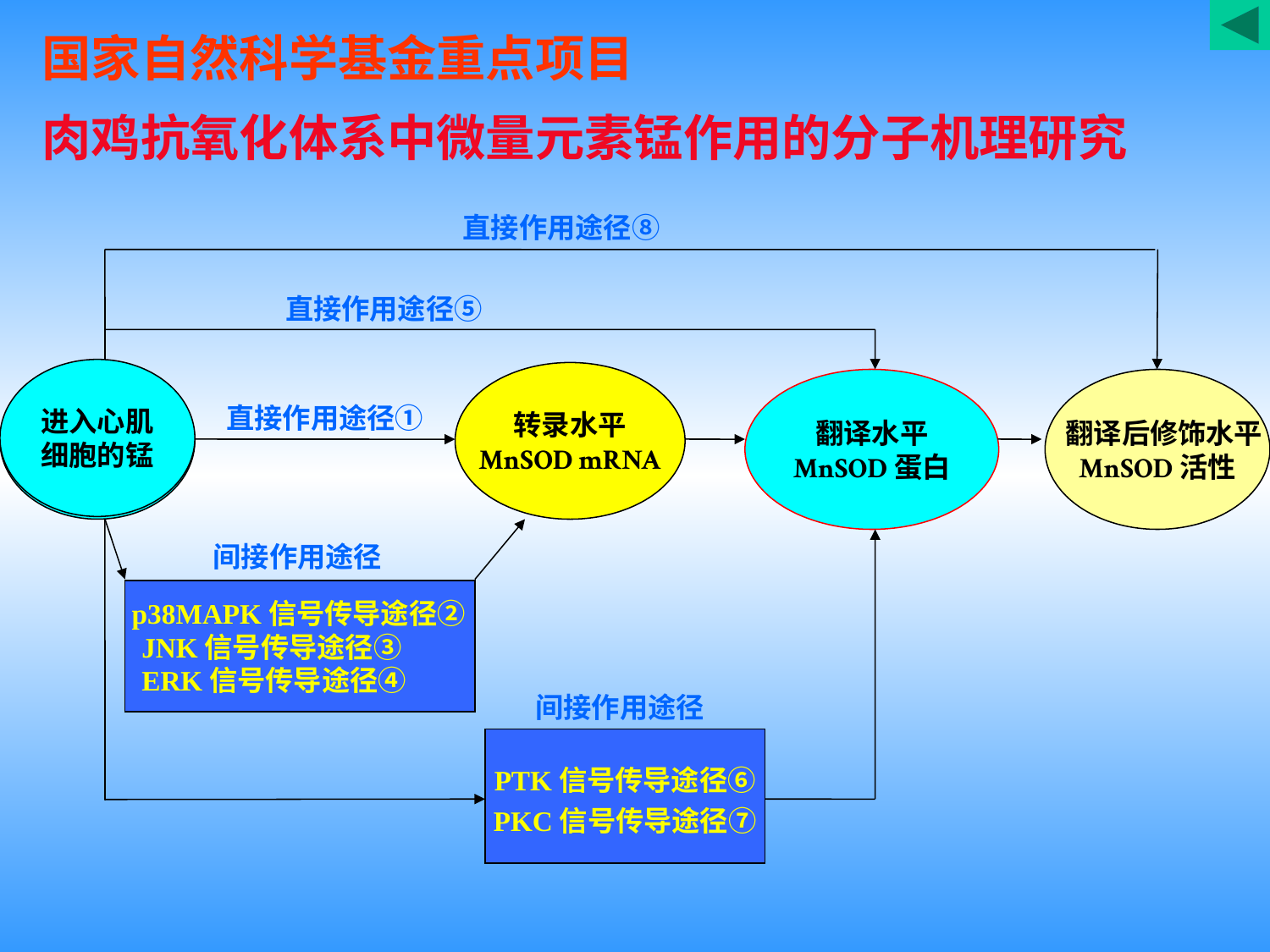

国家自然科学基金重点项目
肉鸡抗氧化体系中微量元素锰作用的分子机理研究

直接作用途径⑧

直接作用途径⑤

进入心肌
细胞的锰
进入心肌
细胞的锰
转录水平
MnSOD mRNA
翻译水平
MnSOD蛋白
 翻译后修饰水平
MnSOD活性
直接作用途径①

间接作用途径
 p38MAPK信号传导途径②
  JNK信号传导途径③
  ERK信号传导途径④
间接作用途径
PTK信号传导途径⑥
PKC信号传导途径⑦